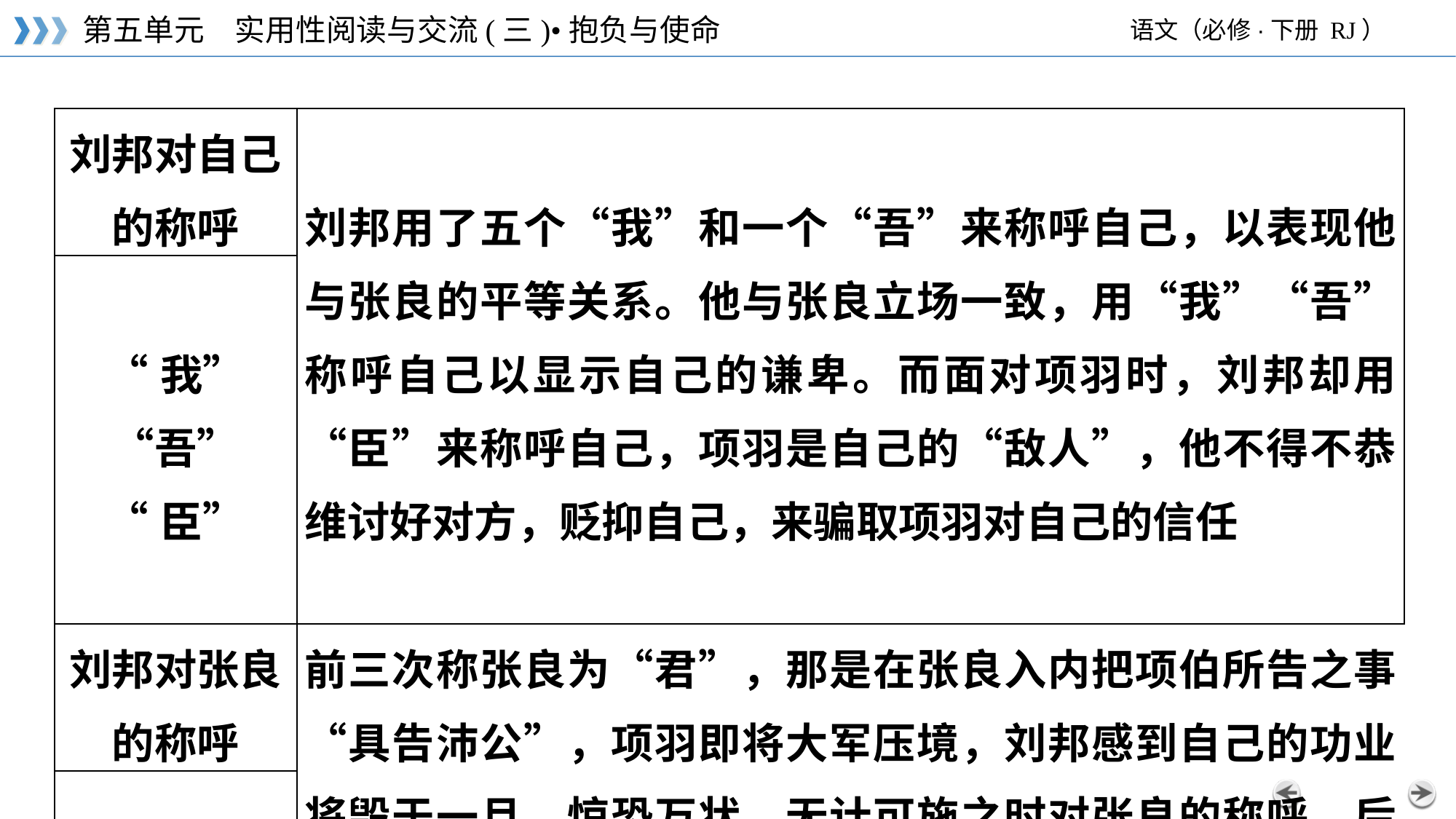

| 刘邦对自己 的称呼 | 刘邦用了五个“我”和一个“吾”来称呼自己，以表现他与张良的平等关系。他与张良立场一致，用“我”“吾”称呼自己以显示自己的谦卑。而面对项羽时，刘邦却用“臣”来称呼自己，项羽是自己的“敌人”，他不得不恭维讨好对方，贬抑自己，来骗取项羽对自己的信任 |
| --- | --- |
| “我”“吾” “臣” |  |
| 刘邦对张良 的称呼 | 前三次称张良为“君”，那是在张良入内把项伯所告之事“具告沛公”，项羽即将大军压境，刘邦感到自己的功业将毁于一旦，惊恐万状，无计可施之时对张良的称呼。后两次改称张良为“公”，则是在鸿门宴中自己中途离席出逃、令张良留谢的关键时刻。两种称呼都显示出对张良的尊重 |
| “君”“公” |  |